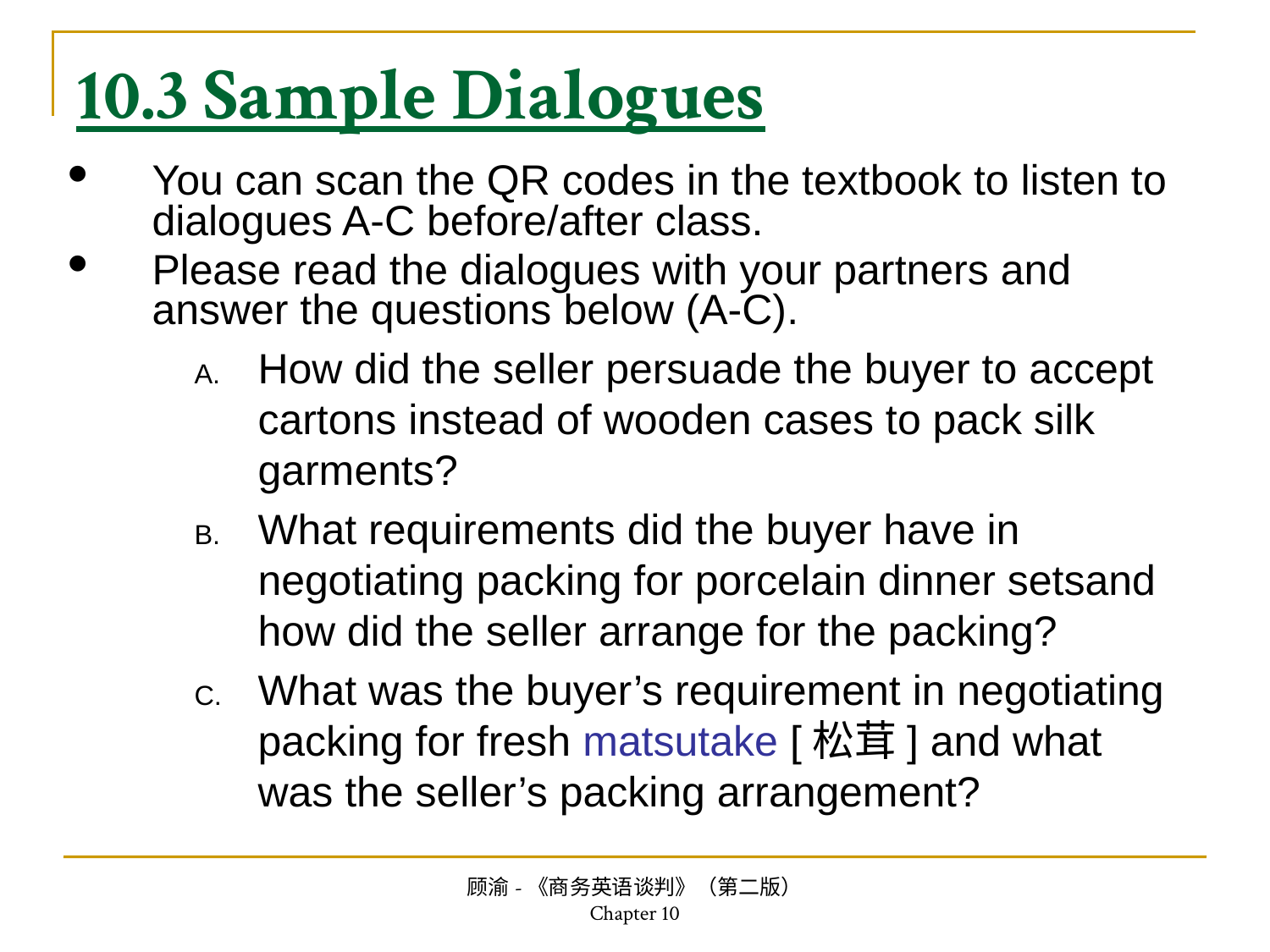

# 10.3 Sample Dialogues
You can scan the QR codes in the textbook to listen to dialogues A-C before/after class.
Please read the dialogues with your partners and answer the questions below (A-C).
How did the seller persuade the buyer to accept cartons instead of wooden cases to pack silk garments?
What requirements did the buyer have in negotiating packing for porcelain dinner setsand how did the seller arrange for the packing?
What was the buyer’s requirement in negotiating packing for fresh matsutake [松茸] and what was the seller’s packing arrangement?

20
顾渝-《商务英语谈判》（第二版） Chapter 10